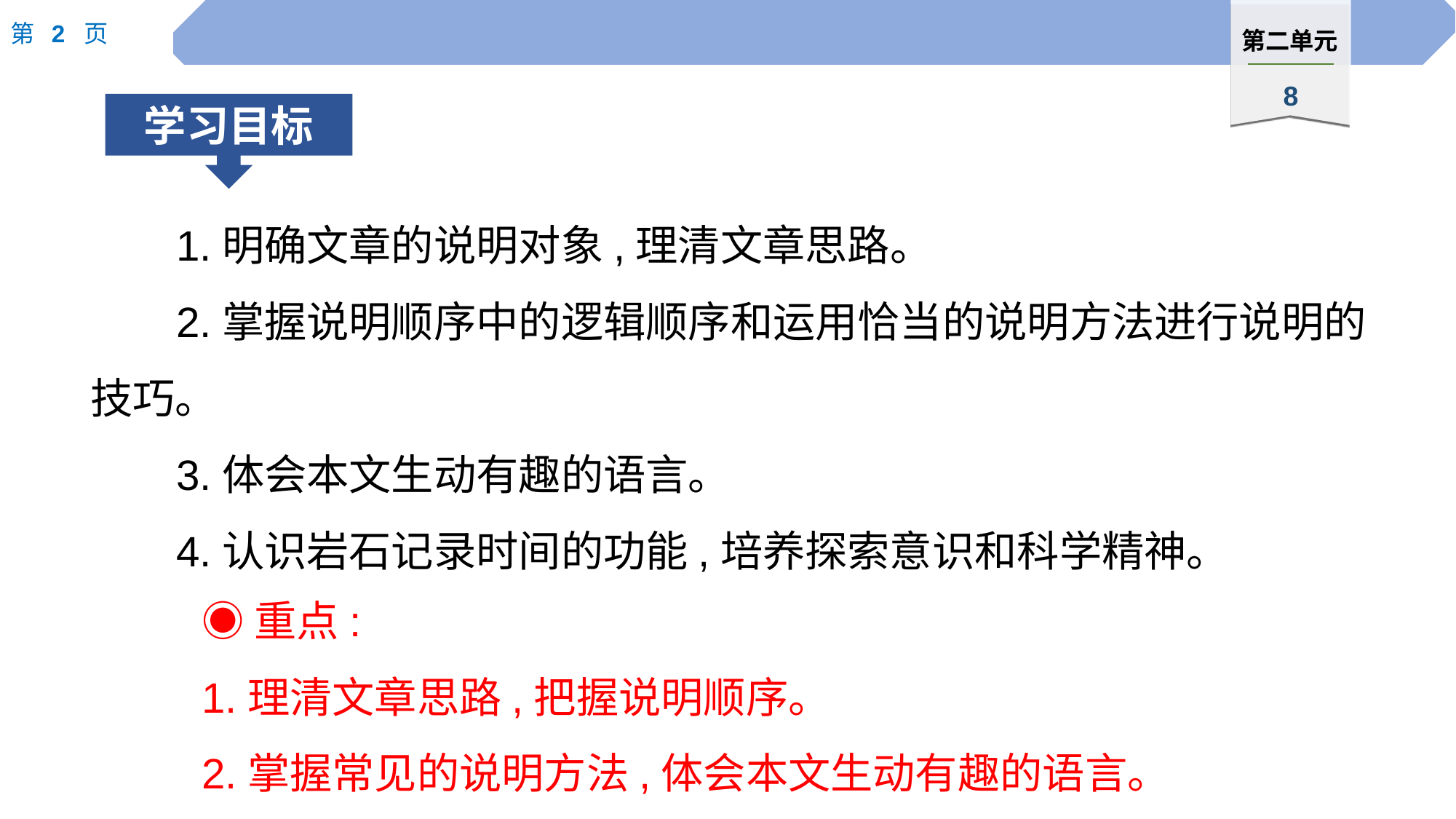

1.明确文章的说明对象,理清文章思路。
2.掌握说明顺序中的逻辑顺序和运用恰当的说明方法进行说明的技巧。
3.体会本文生动有趣的语言。
4.认识岩石记录时间的功能,培养探索意识和科学精神。

◉重点:
1.理清文章思路,把握说明顺序。
2.掌握常见的说明方法,体会本文生动有趣的语言。